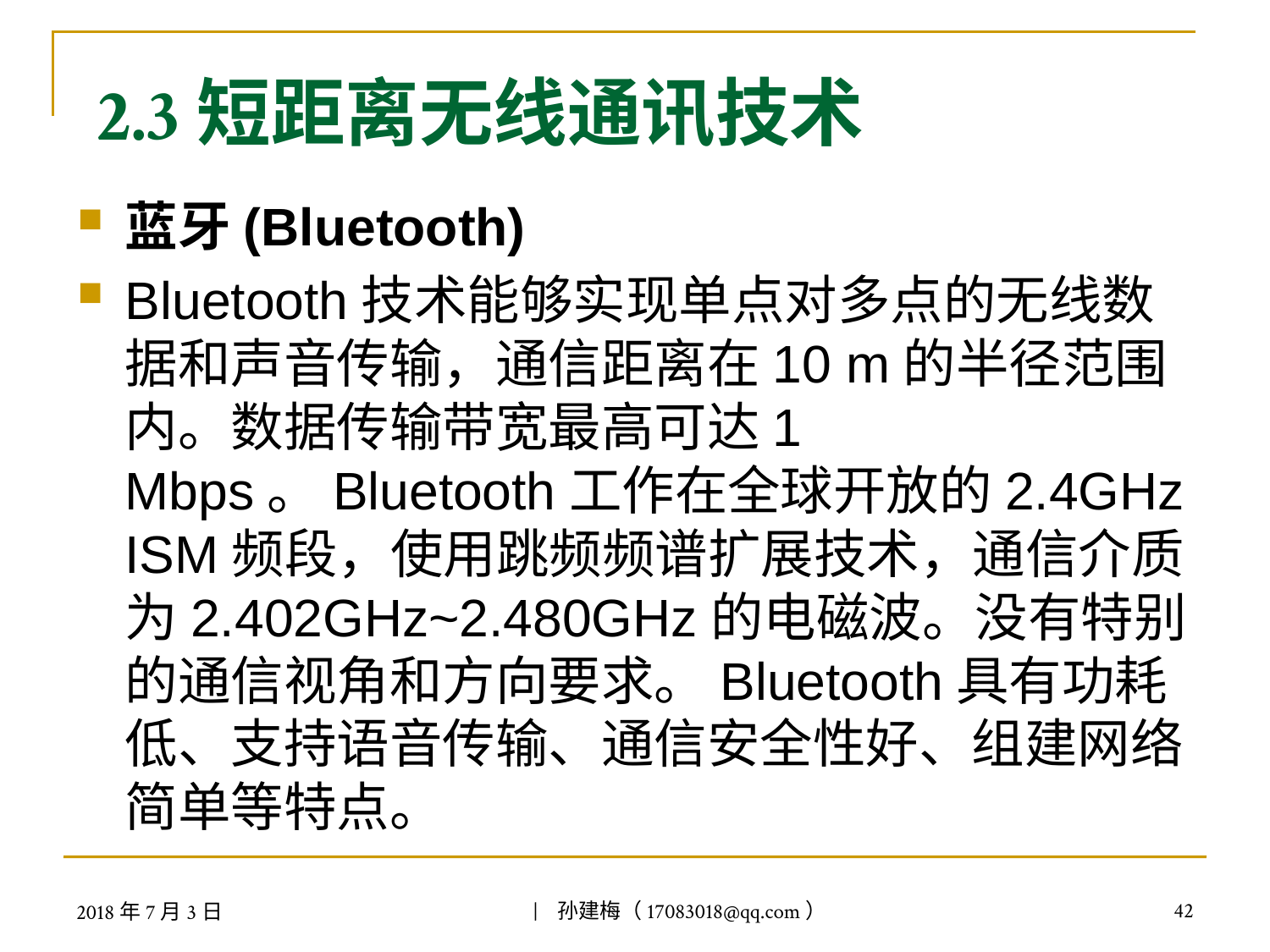

2.3短距离无线通讯技术
蓝牙(Bluetooth)
Bluetooth技术能够实现单点对多点的无线数据和声音传输，通信距离在10 m的半径范围内。数据传输带宽最高可达1 Mbps。Bluetooth工作在全球开放的2.4GHz ISM频段，使用跳频频谱扩展技术，通信介质为2.402GHz~2.480GHz的电磁波。没有特别的通信视角和方向要求。Bluetooth具有功耗低、支持语音传输、通信安全性好、组建网络简单等特点。
|   孙建梅（17083018@qq.com）
2018年7月3日
42